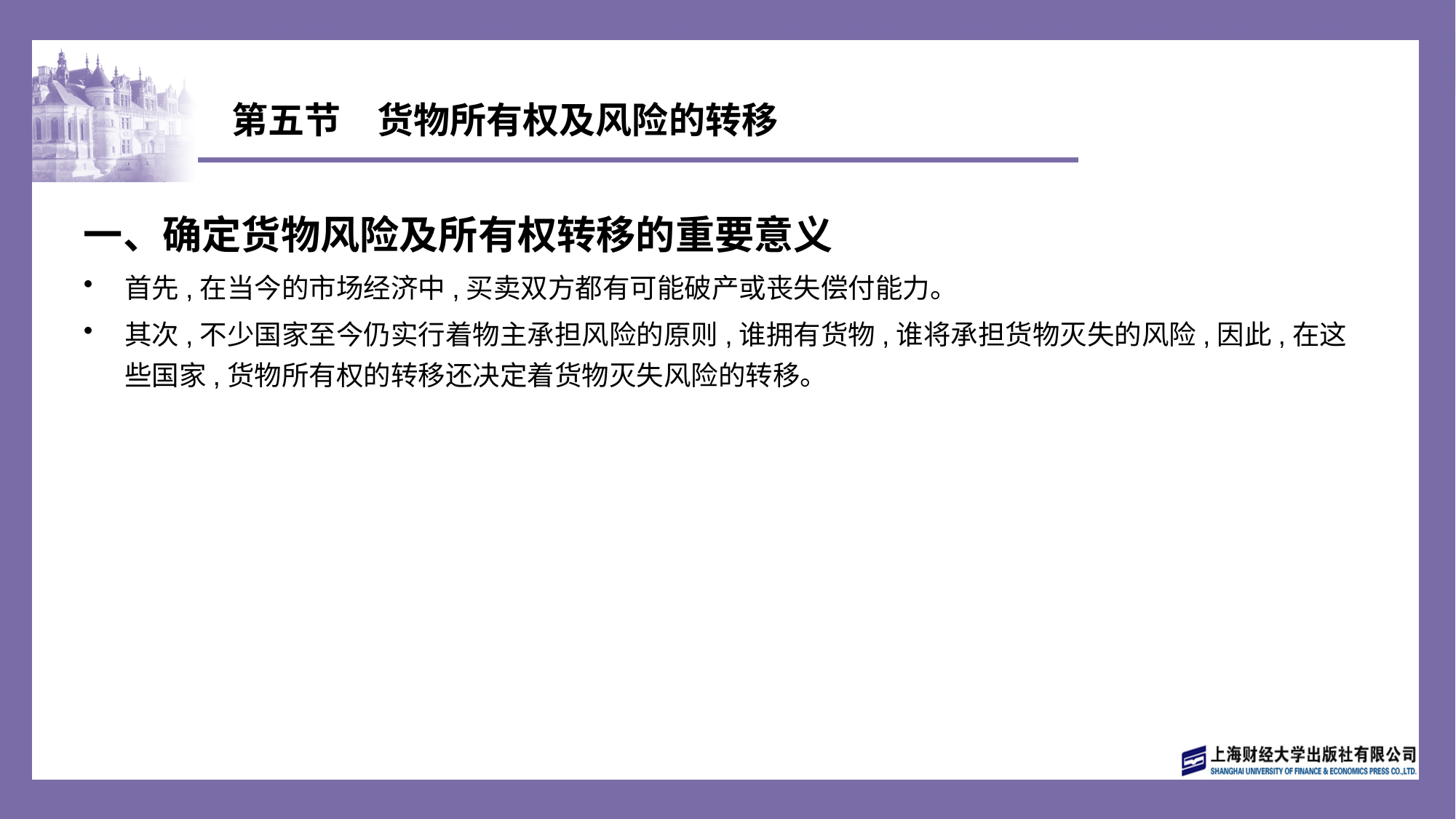

# 第五节　货物所有权及风险的转移
一、确定货物风险及所有权转移的重要意义
首先,在当今的市场经济中,买卖双方都有可能破产或丧失偿付能力。
其次,不少国家至今仍实行着物主承担风险的原则,谁拥有货物,谁将承担货物灭失的风险,因此,在这些国家,货物所有权的转移还决定着货物灭失风险的转移。